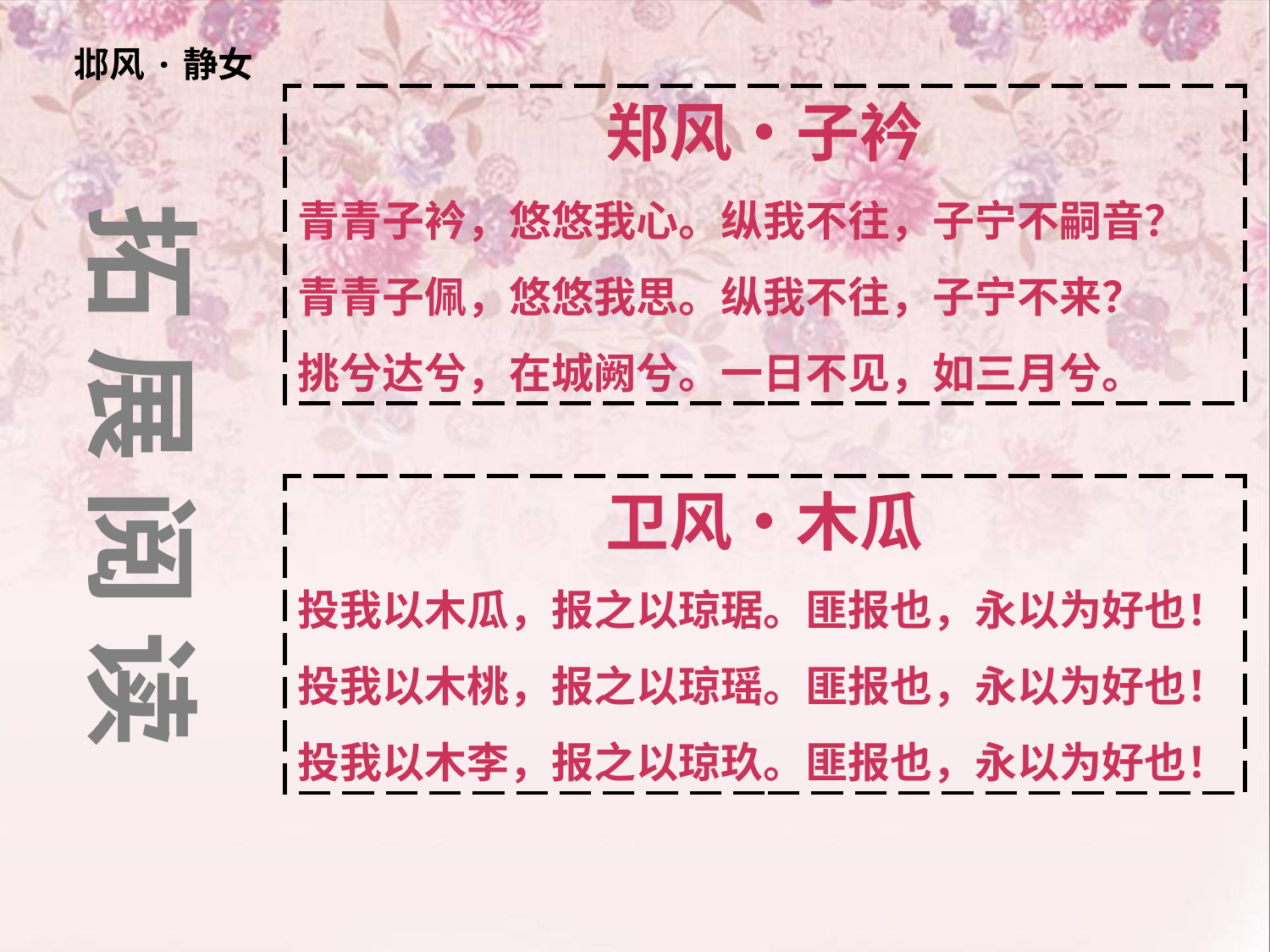

郑风•子衿
青青子衿，悠悠我心。纵我不往，子宁不嗣音？
青青子佩，悠悠我思。纵我不往，子宁不来？
挑兮达兮，在城阙兮。一日不见，如三月兮。
拓 展 阅 读
卫风•木瓜
投我以木瓜，报之以琼琚。匪报也，永以为好也！
投我以木桃，报之以琼瑶。匪报也，永以为好也！
投我以木李，报之以琼玖。匪报也，永以为好也！